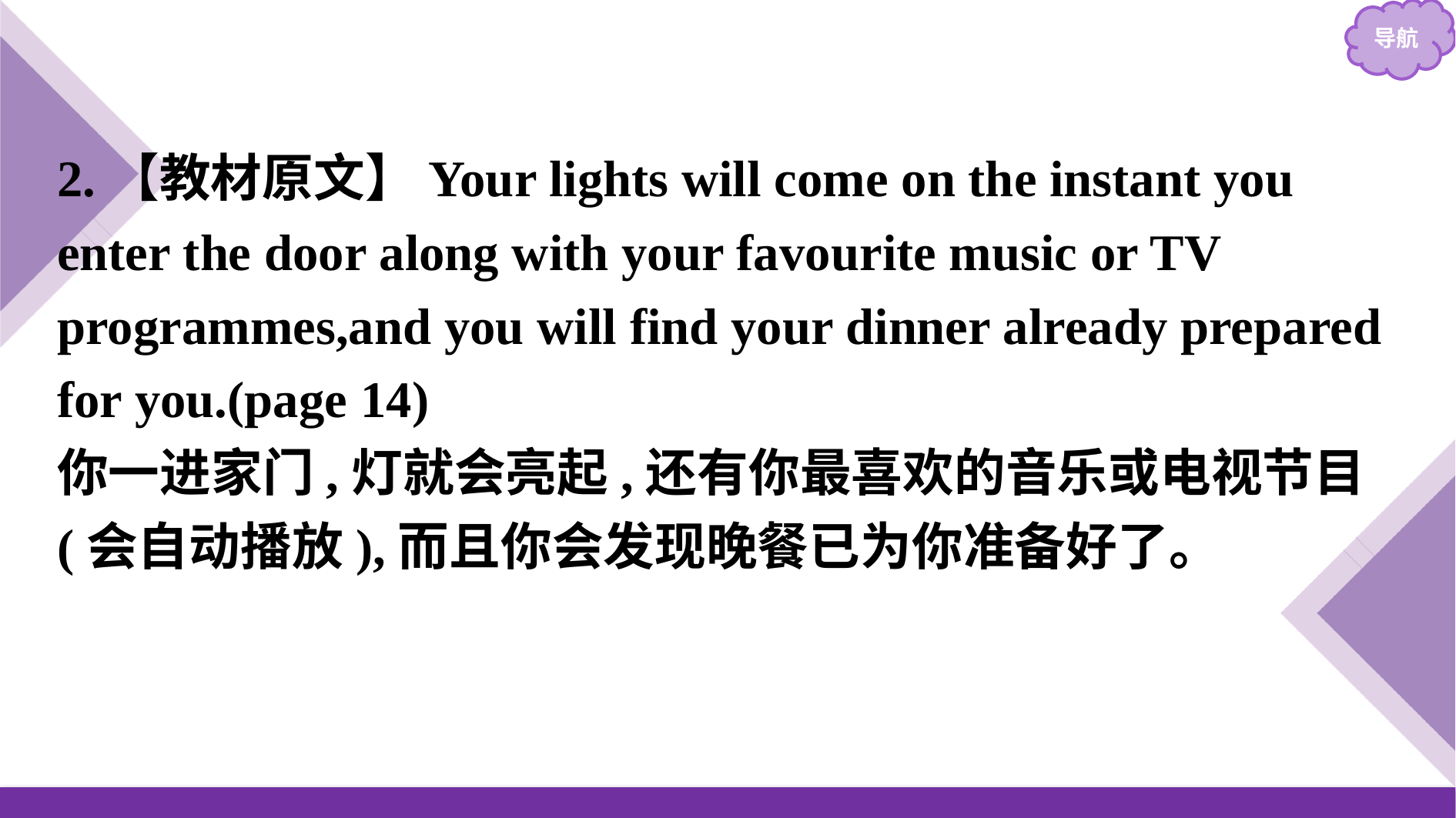

2.【教材原文】Your lights will come on the instant you enter the door along with your favourite music or TV programmes,and you will find your dinner already prepared for you.(page 14)
你一进家门,灯就会亮起,还有你最喜欢的音乐或电视节目(会自动播放),而且你会发现晚餐已为你准备好了。